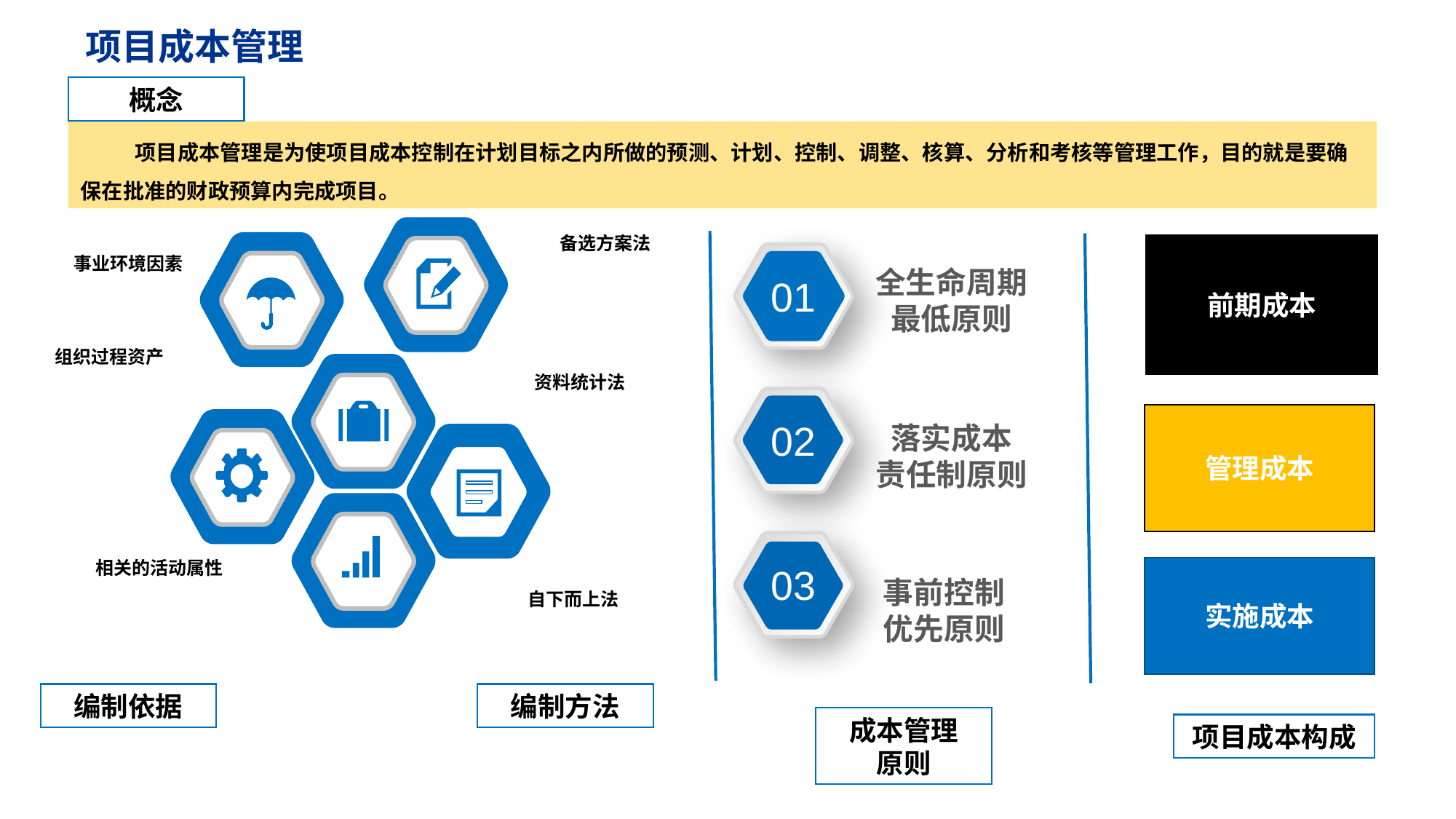

项目成本管理
概念
项目成本管理是为使项目成本控制在计划目标之内所做的预测、计划、控制、调整、核算、分析和考核等管理工作，目的就是要确保在批准的财政预算内完成项目。

备选方案法
前期成本

01
事业环境因素
全生命周期
最低原则
组织过程资产
资料统计法

02
管理成本
落实成本
责任制原则

03
相关的活动属性
实施成本
事前控制
优先原则
自下而上法
点击请替换文字内容
编制依据
编制方法
成本管理
原则
项目成本构成